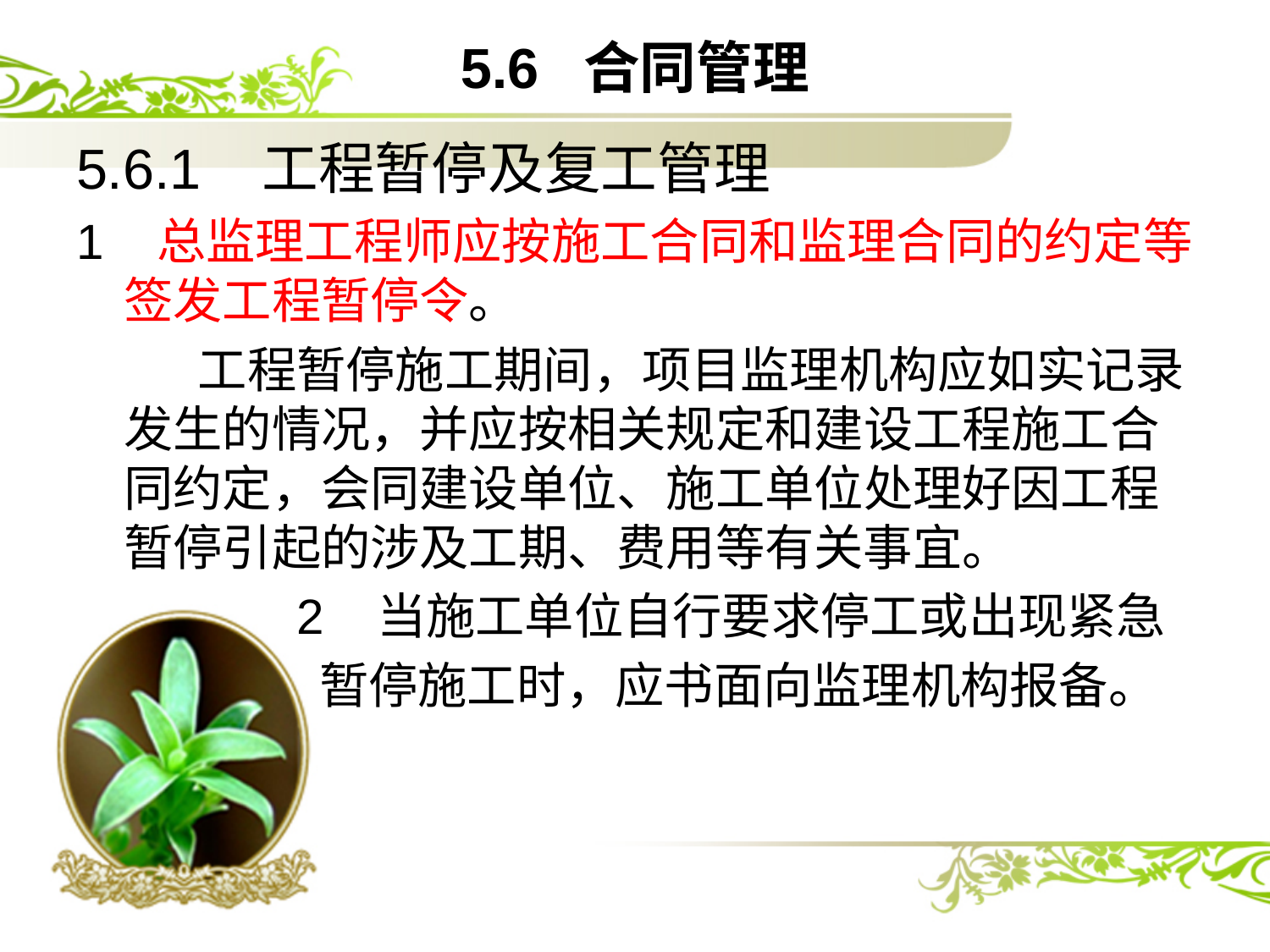

# 5.6  合同管理
5.6.1   工程暂停及复工管理
1   总监理工程师应按施工合同和监理合同的约定等签发工程暂停令。
          工程暂停施工期间，项目监理机构应如实记录发生的情况，并应按相关规定和建设工程施工合同约定，会同建设单位、施工单位处理好因工程暂停引起的涉及工期、费用等有关事宜。
                2   当施工单位自行要求停工或出现紧急
                     暂停施工时，应书面向监理机构报备。